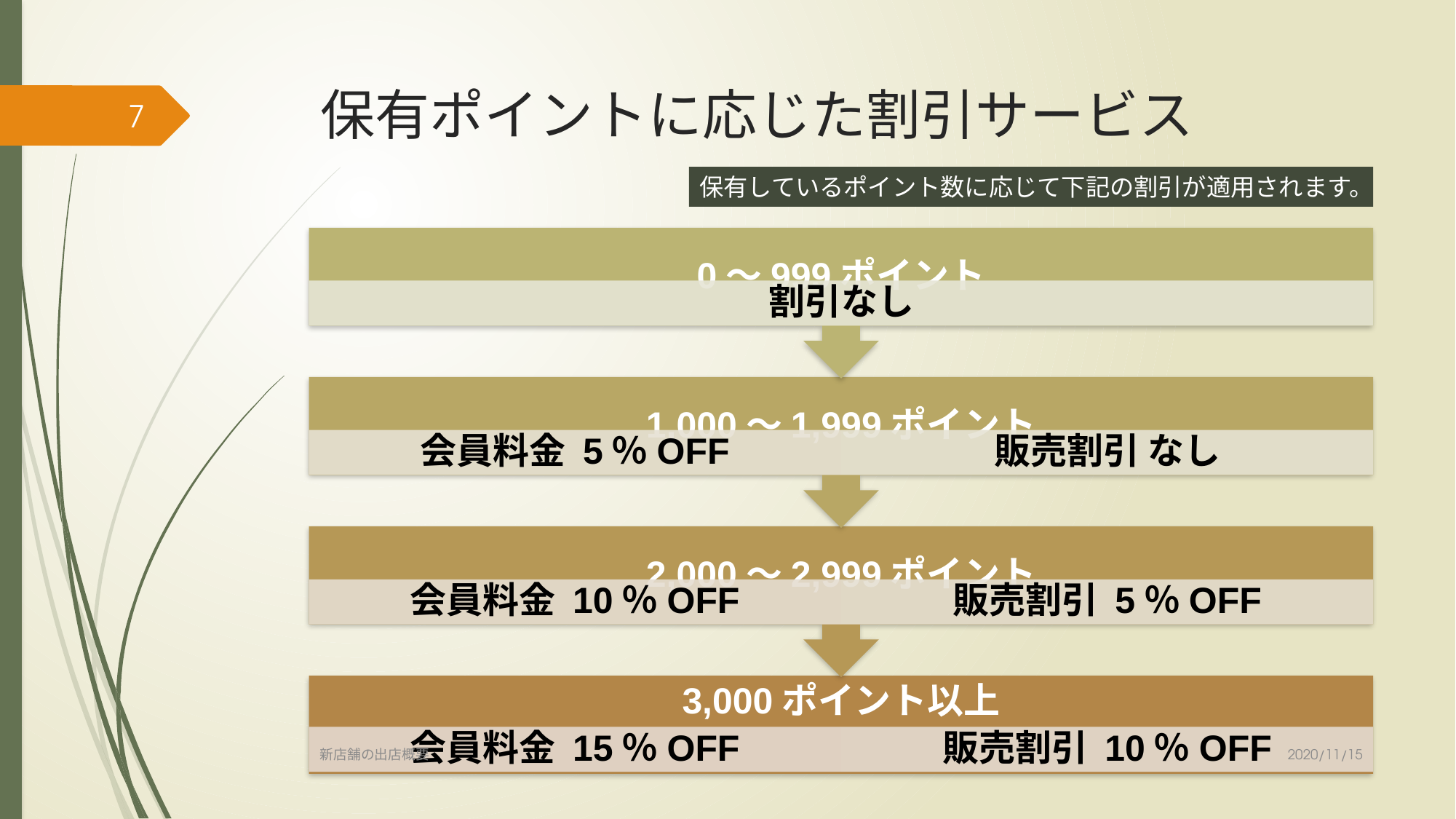

# 保有ポイントに応じた割引サービス
7
保有しているポイント数に応じて下記の割引が適用されます。
3,000ポイント以上
会員料金 15％OFF
販売割引 10％OFF
2,000～2,999ポイント
会員料金 10％OFF
販売割引 5％OFF
1,000～1,999ポイント
会員料金 5％OFF
販売割引 なし
0～999ポイント
割引なし
2020/11/15
新店舗の出店概要